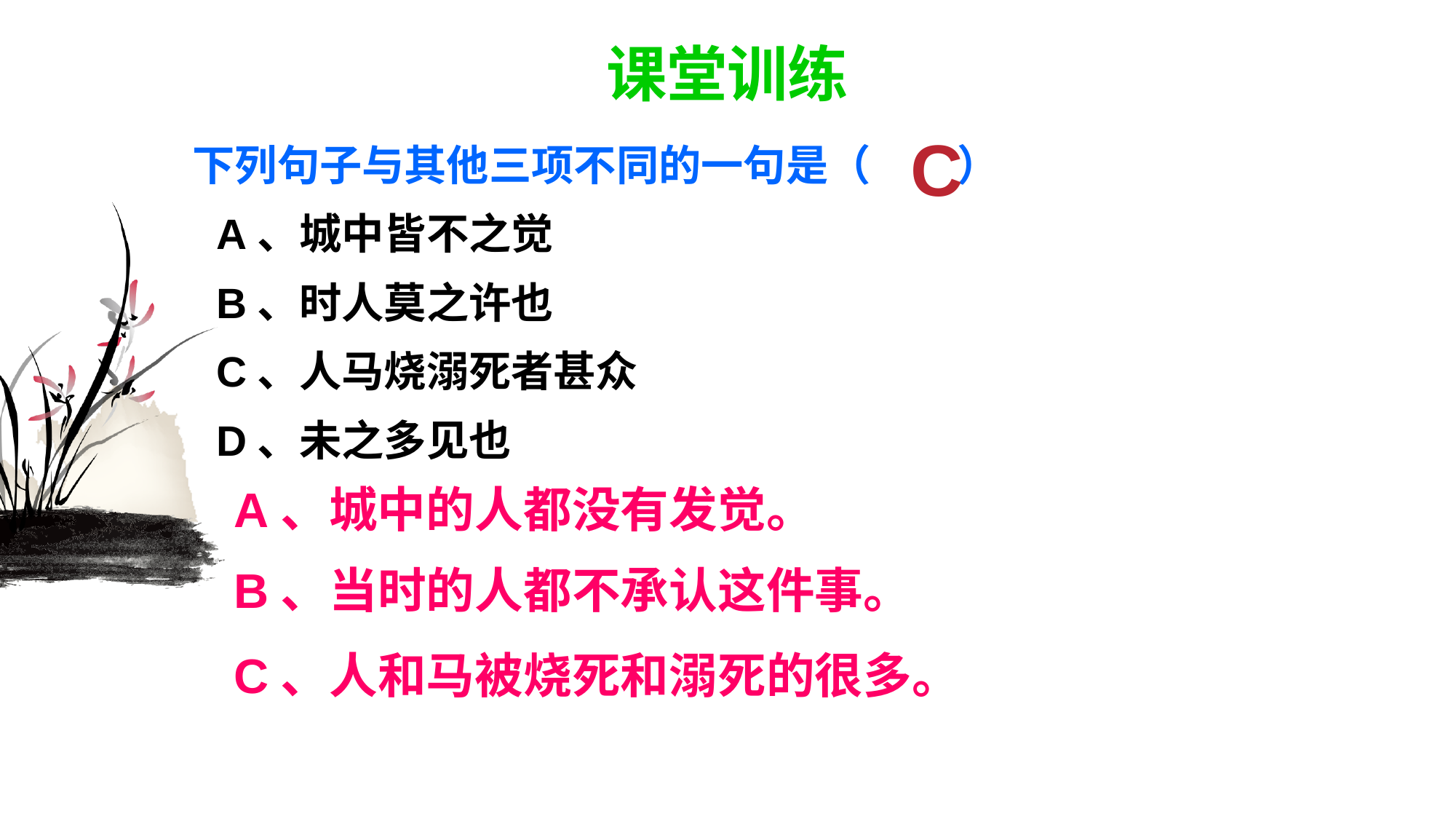

课堂训练
  C
下列句子与其他三项不同的一句是（         ）
  A、城中皆不之觉
  B、时人莫之许也
  C、人马烧溺死者甚众
  D、未之多见也
A、城中的人都没有发觉。
B、当时的人都不承认这件事。
C、人和马被烧死和溺死的很多。